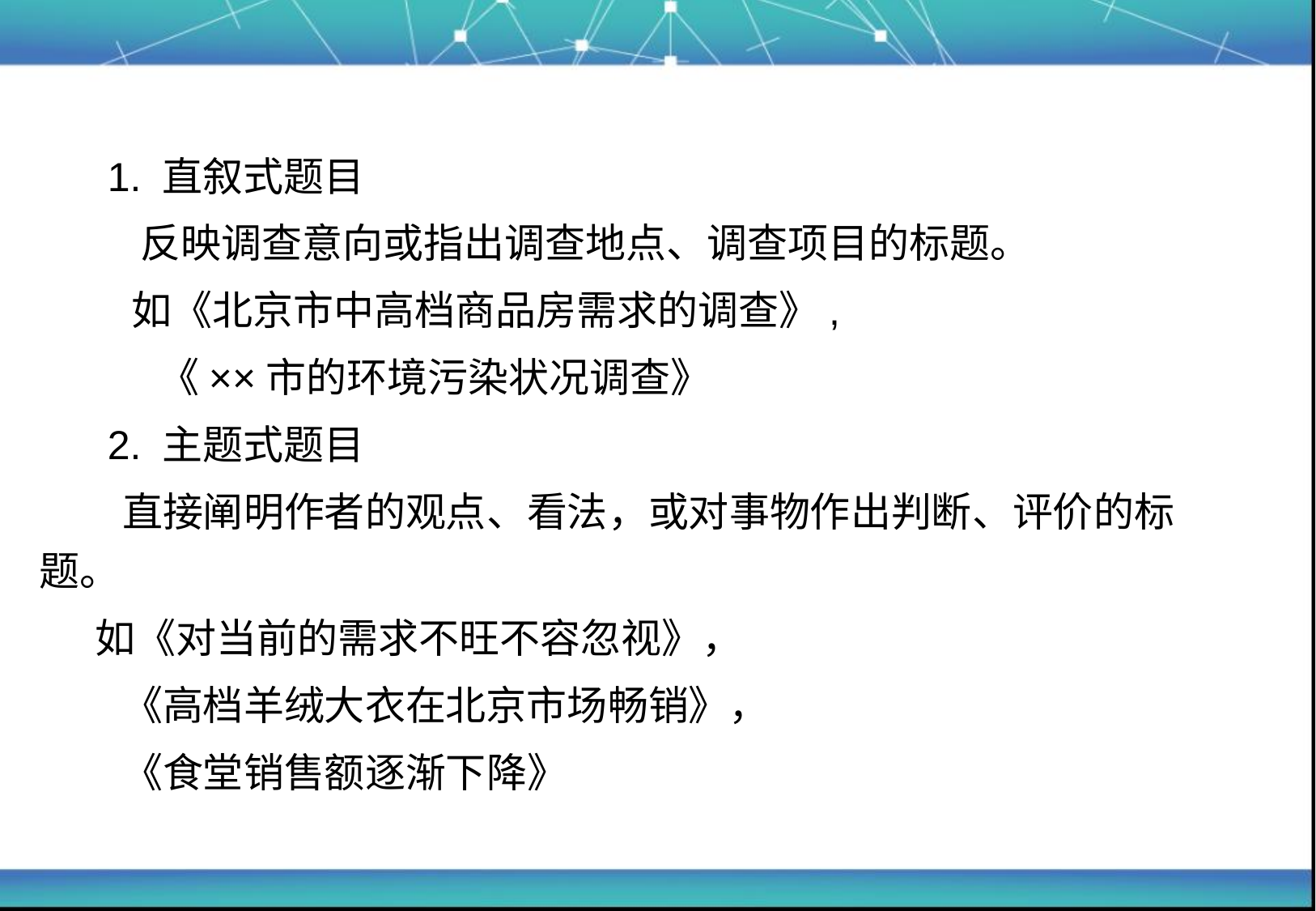

# 1. 直叙式题目
          反映调查意向或指出调查地点、调查项目的标题。
         如《北京市中高档商品房需求的调查》,
            《××市的环境污染状况调查》
      2. 主题式题目
        直接阐明作者的观点、看法，或对事物作出判断、评价的标题。
     如《对当前的需求不旺不容忽视》，
        《高档羊绒大衣在北京市场畅销》，
        《食堂销售额逐渐下降》